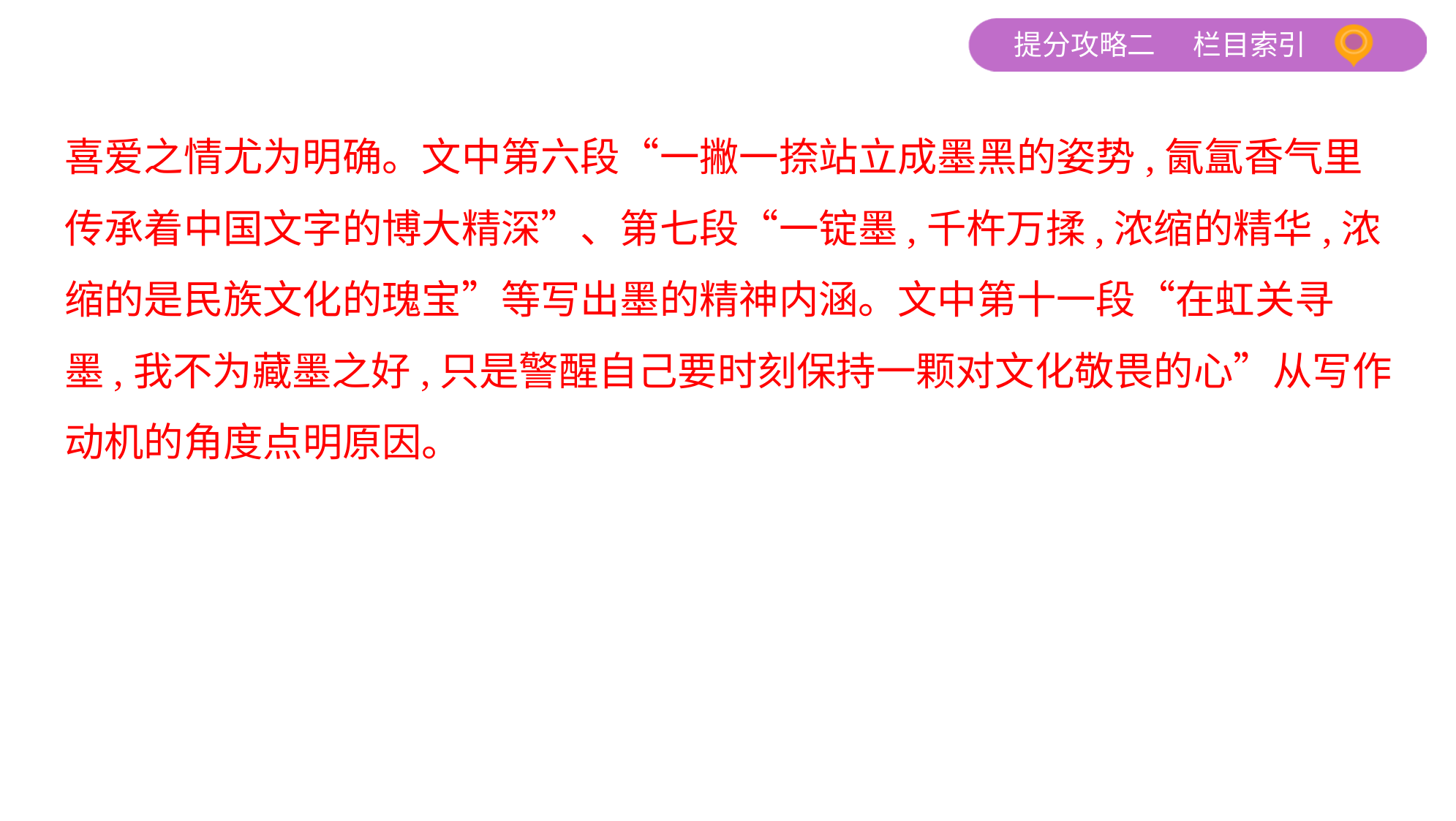

喜爱之情尤为明确。文中第六段“一撇一捺站立成墨黑的姿势,氤氲香气里
传承着中国文字的博大精深”、第七段“一锭墨,千杵万揉,浓缩的精华,浓
缩的是民族文化的瑰宝”等写出墨的精神内涵。文中第十一段“在虹关寻
墨,我不为藏墨之好,只是警醒自己要时刻保持一颗对文化敬畏的心”从写作
动机的角度点明原因。